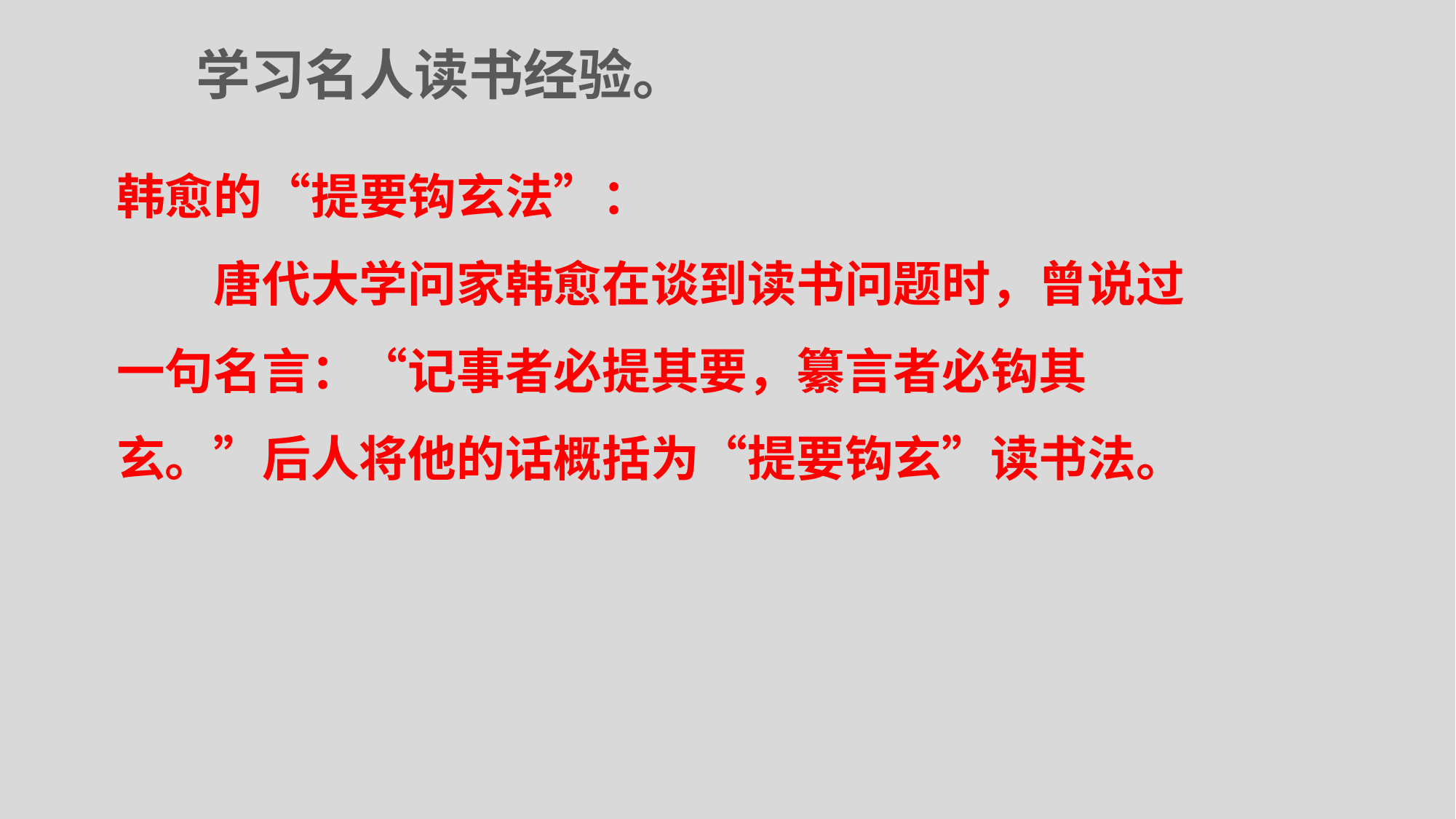

学习名人读书经验。
韩愈的“提要钩玄法”：
　　唐代大学问家韩愈在谈到读书问题时，曾说过一句名言：“记事者必提其要，纂言者必钩其玄。”后人将他的话概括为“提要钩玄”读书法。